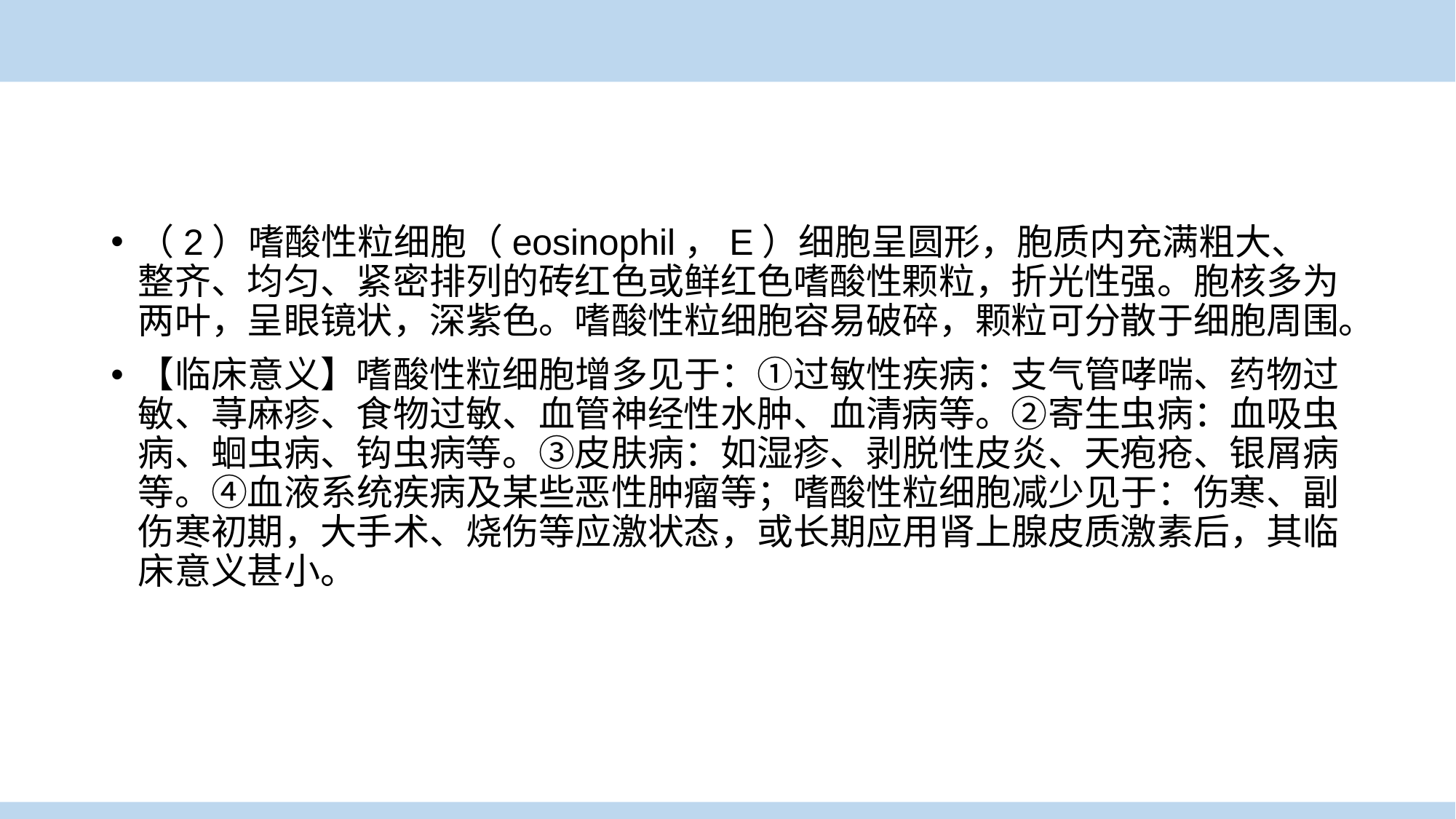

（2）嗜酸性粒细胞（eosinophil，E）细胞呈圆形，胞质内充满粗大、整齐、均匀、紧密排列的砖红色或鲜红色嗜酸性颗粒，折光性强。胞核多为两叶，呈眼镜状，深紫色。嗜酸性粒细胞容易破碎，颗粒可分散于细胞周围。
【临床意义】嗜酸性粒细胞增多见于：①过敏性疾病：支气管哮喘、药物过敏、荨麻疹、食物过敏、血管神经性水肿、血清病等。②寄生虫病：血吸虫病、蛔虫病、钩虫病等。③皮肤病：如湿疹、剥脱性皮炎、天疱疮、银屑病等。④血液系统疾病及某些恶性肿瘤等；嗜酸性粒细胞减少见于：伤寒、副伤寒初期，大手术、烧伤等应激状态，或长期应用肾上腺皮质激素后，其临床意义甚小。